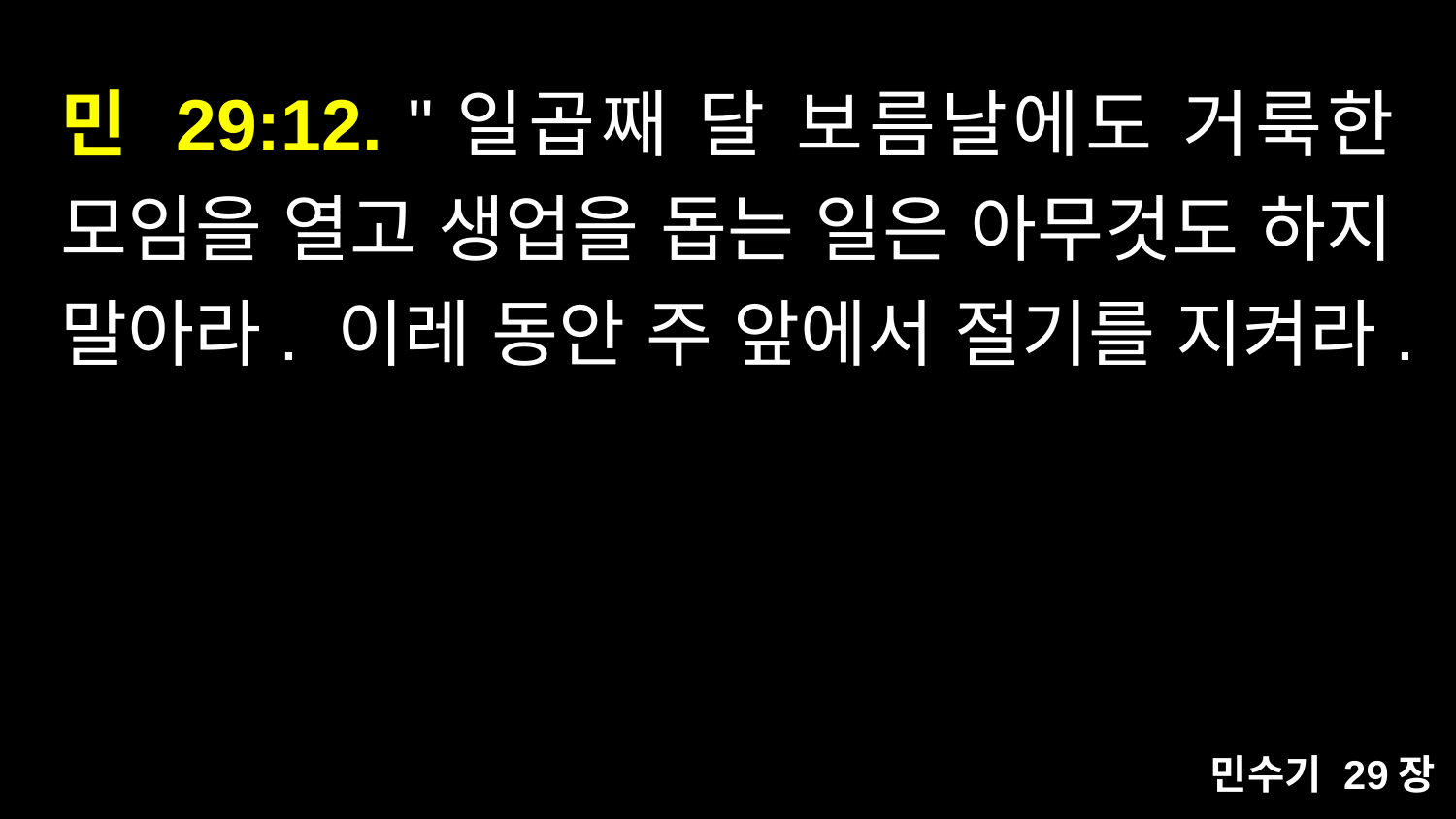

# 민 29:12. "일곱째 달 보름날에도 거룩한 모임을 열고 생업을 돕는 일은 아무것도 하지 말아라. 이레 동안 주 앞에서 절기를 지켜라.
민수기 29장